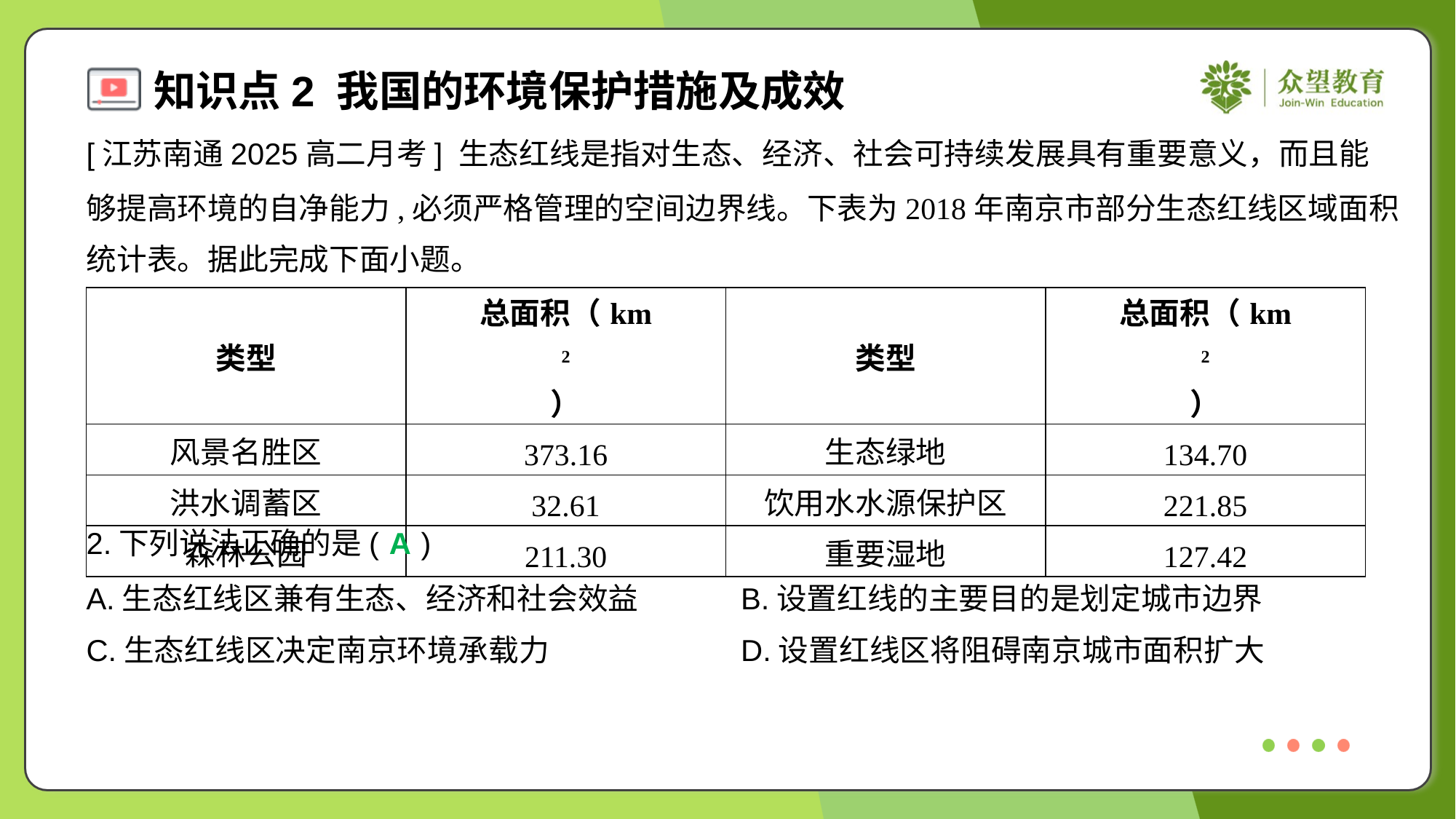

[江苏南通2025高二月考] 生态红线是指对生态、经济、社会可持续发展具有重要意义，而且能
够提高环境的自净能力,必须严格管理的空间边界线。下表为2018年南京市部分生态红线区域面积
统计表。据此完成下面小题。
| 类型 | 总面积（km 2 ） | 类型 | 总面积（km 2 ） |
| --- | --- | --- | --- |
| 风景名胜区 | 373.16 | 生态绿地 | 134.70 |
| 洪水调蓄区 | 32.61 | 饮用水水源保护区 | 221.85 |
| 森林公园 | 211.30 | 重要湿地 | 127.42 |
2.下列说法正确的是(     )
A
A.生态红线区兼有生态、经济和社会效益	B.设置红线的主要目的是划定城市边界
C.生态红线区决定南京环境承载力	D.设置红线区将阻碍南京城市面积扩大